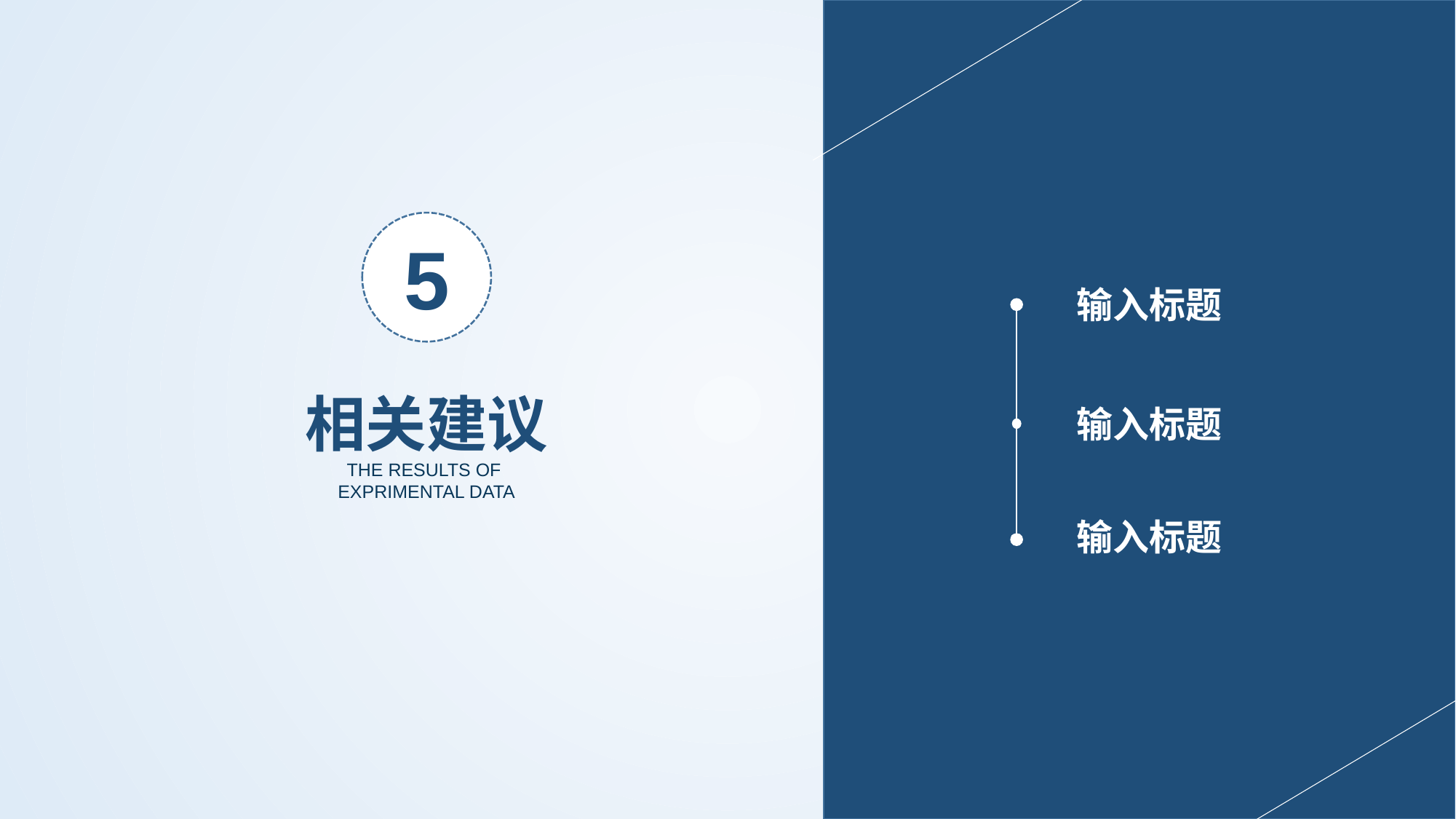

5
输入标题

相关建议
THE RESULTS OF
EXPRIMENTAL DATA
输入标题

输入标题